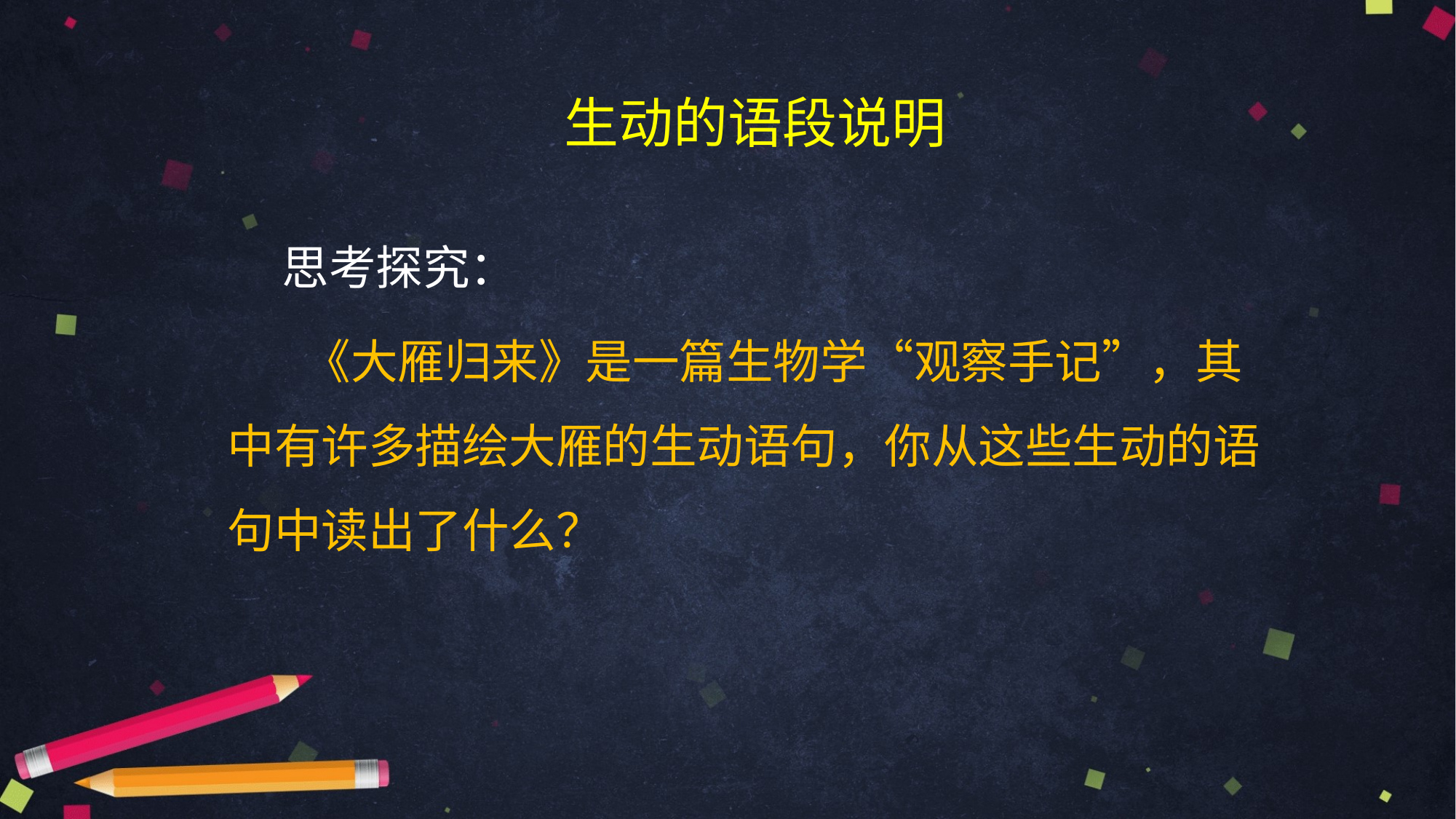

生动的语段说明
思考探究：
 《大雁归来》是一篇生物学“观察手记”，其中有许多描绘大雁的生动语句，你从这些生动的语句中读出了什么？